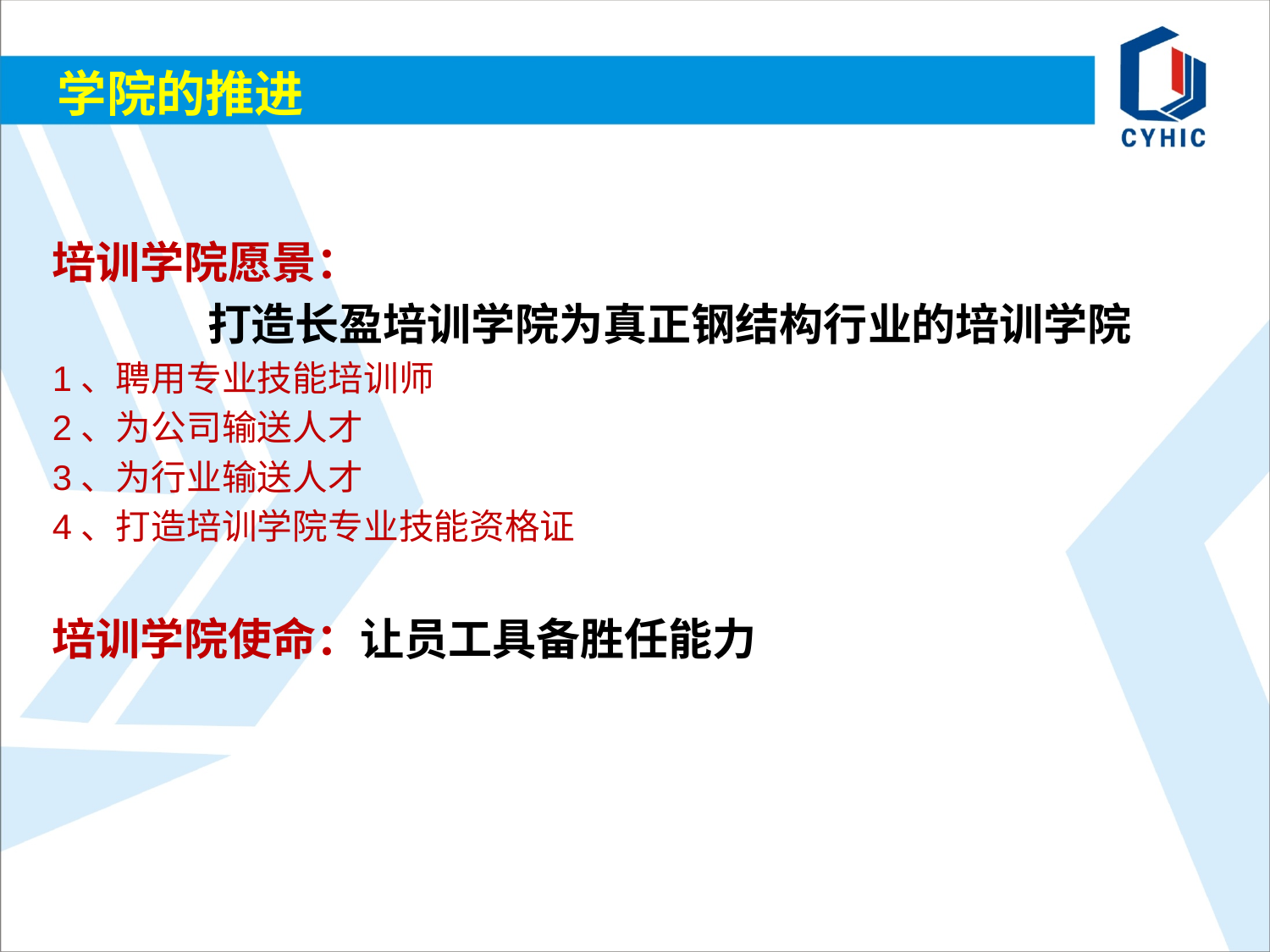

学院的推进
培训学院愿景：
       打造长盈培训学院为真正钢结构行业的培训学院
1、聘用专业技能培训师
2、为公司输送人才
3、为行业输送人才
4、打造培训学院专业技能资格证
培训学院使命：让员工具备胜任能力